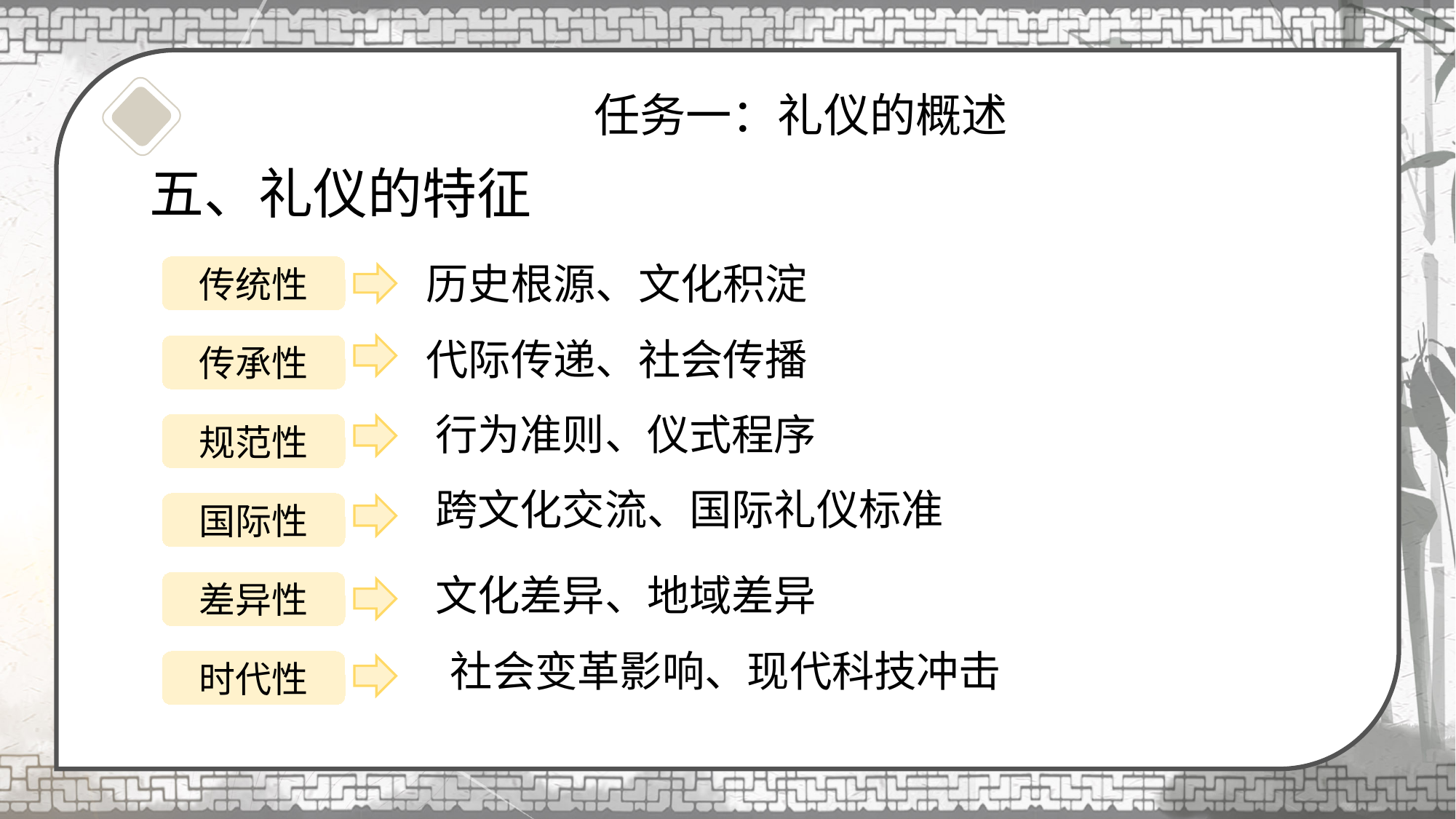

# 任务一：礼仪的概述
五、礼仪的特征
历史根源、文化积淀
传统性

代际传递、社会传播

传承性
行为准则、仪式程序
规范性

跨文化交流、国际礼仪标准
国际性

文化差异、地域差异
差异性

社会变革影响、现代科技冲击
时代性